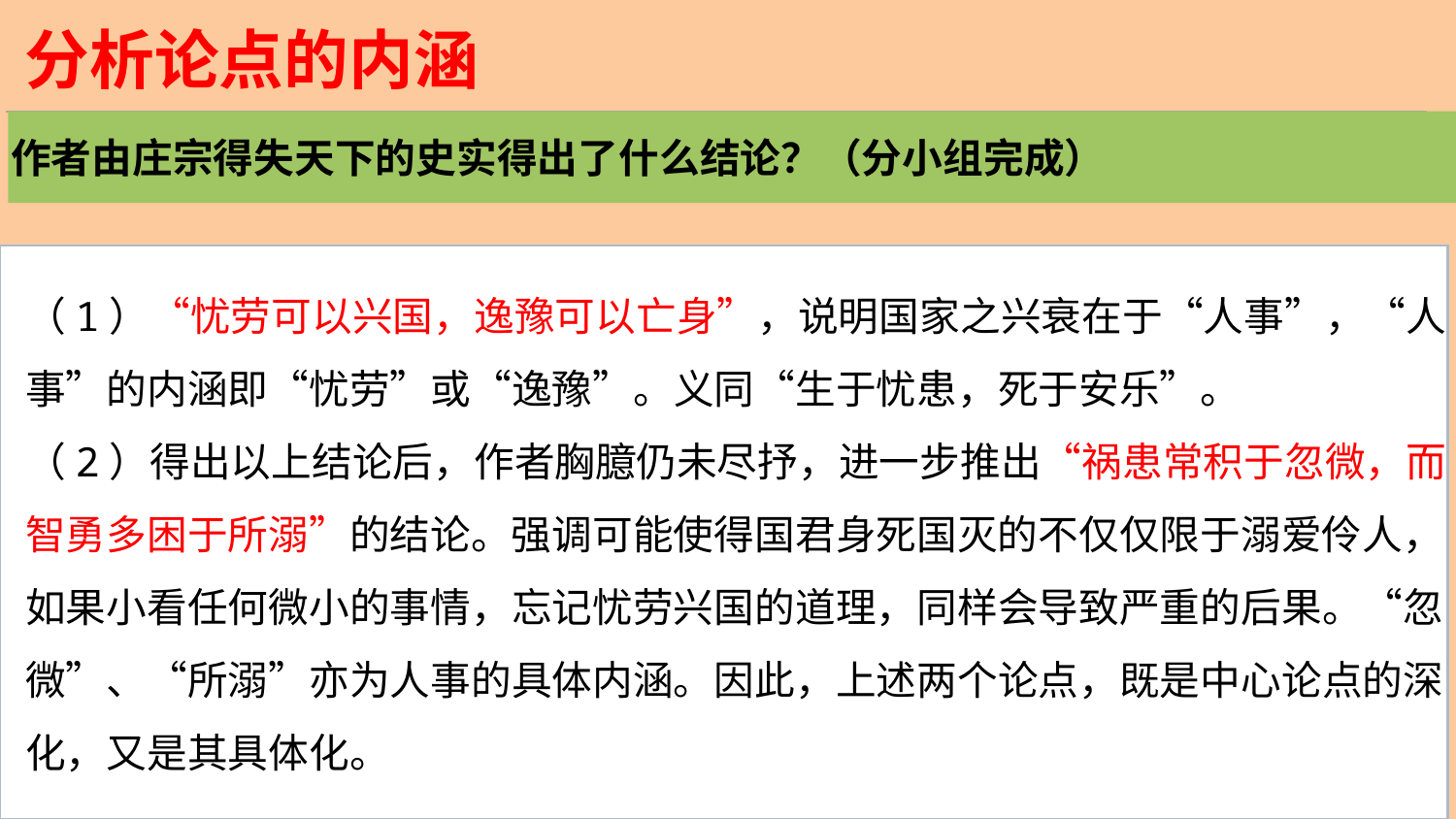

分析论点的内涵

作者由庄宗得失天下的史实得出了什么结论？（分小组完成）

（1）“忧劳可以兴国，逸豫可以亡身”，说明国家之兴衰在于“人事”，“人事”的内涵即“忧劳”或“逸豫”。义同“生于忧患，死于安乐”。
（2）得出以上结论后，作者胸臆仍未尽抒，进一步推出“祸患常积于忽微，而智勇多困于所溺”的结论。强调可能使得国君身死国灭的不仅仅限于溺爱伶人，如果小看任何微小的事情，忘记忧劳兴国的道理，同样会导致严重的后果。“忽微”、“所溺”亦为人事的具体内涵。因此，上述两个论点，既是中心论点的深化，又是其具体化。